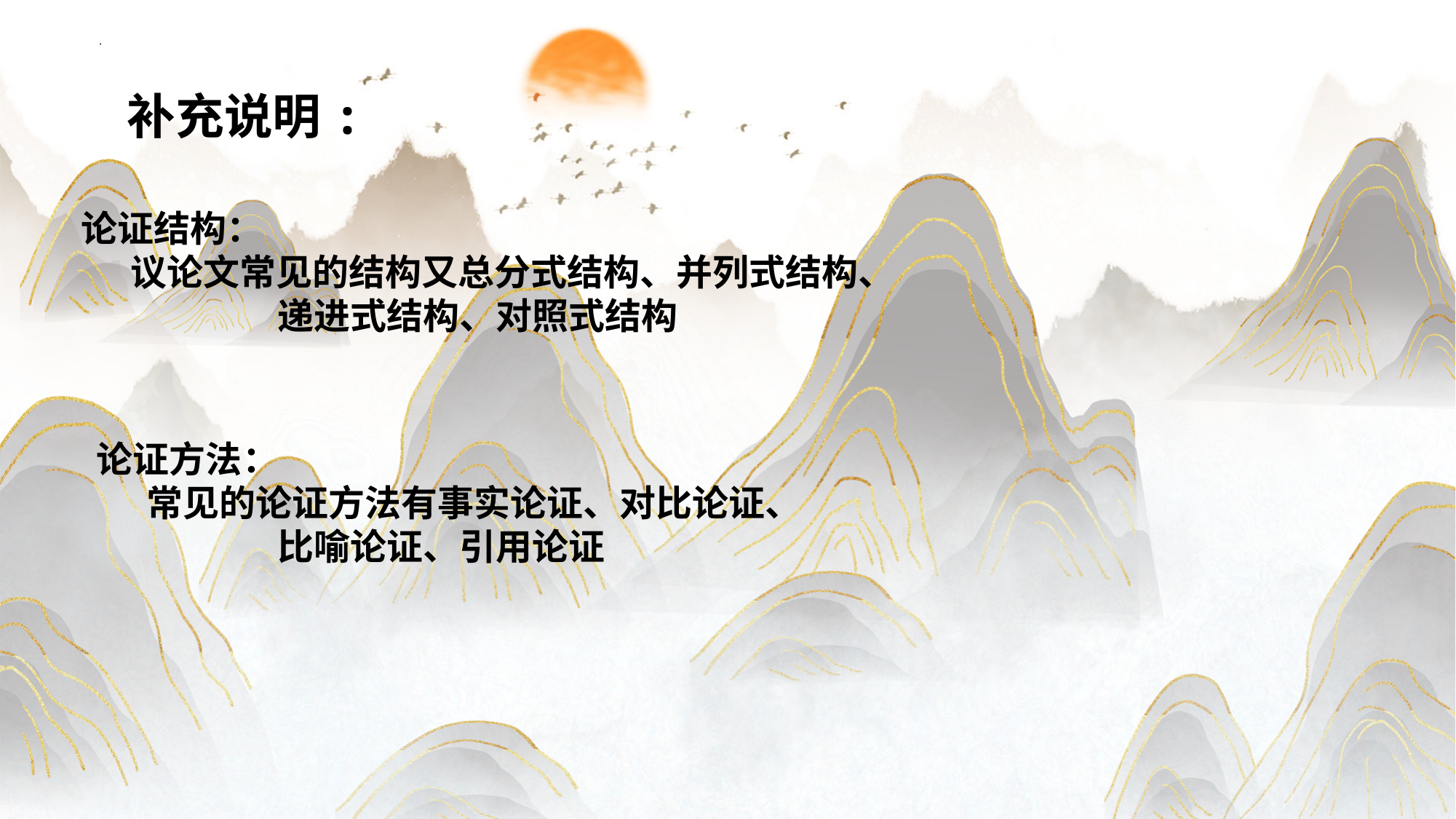

补充说明:
论证结构：
     议论文常见的结构又总分式结构、并列式结构、
                       递进式结构、对照式结构
论证方法：
     常见的论证方法有事实论证、对比论证、
                     比喻论证、引用论证